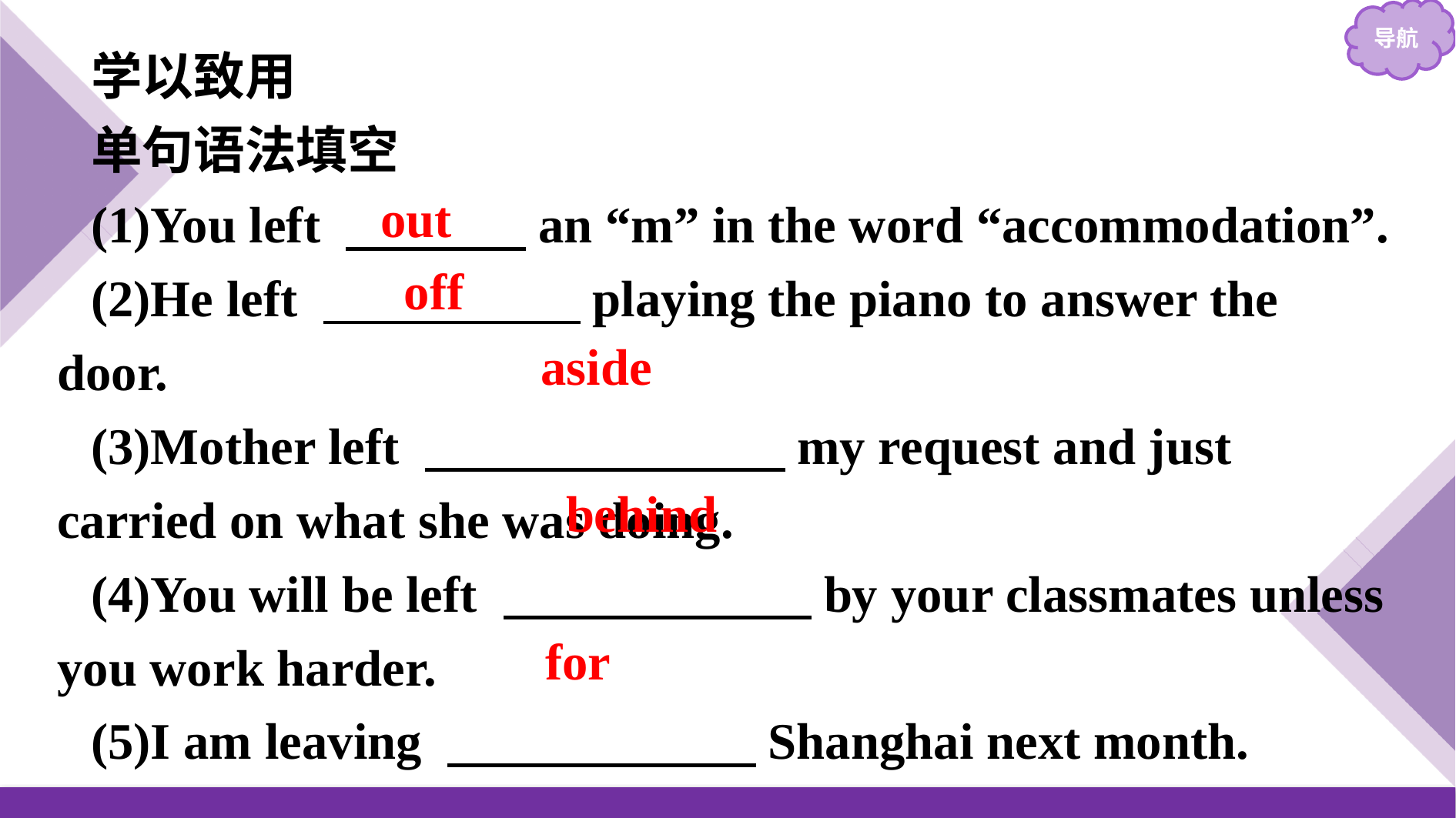

学以致用
单句语法填空
(1)You left 　　　 an “m” in the word “accommodation”.
(2)He left 　　　　　playing the piano to answer the door.
(3)Mother left 　　　　　　　my request and just carried on what she was doing.
(4)You will be left 　　　　　　by your classmates unless you work harder.
(5)I am leaving 　　　　　　Shanghai next month.
out
off
aside
behind
for